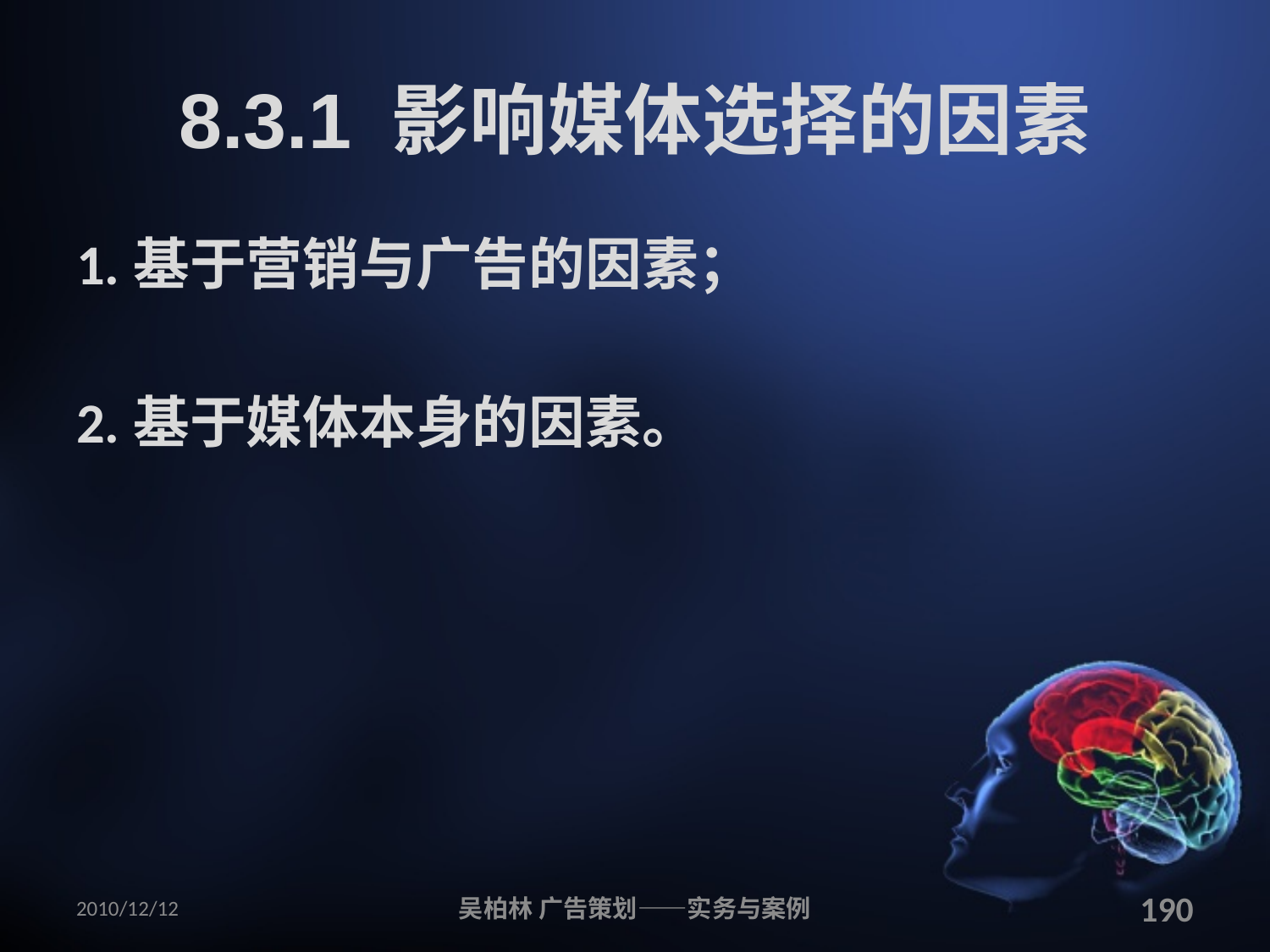

# 8.3.1 影响媒体选择的因素
1.基于营销与广告的因素；

2.基于媒体本身的因素。

2010/12/12
吴柏林 广告策划——实务与案例
190